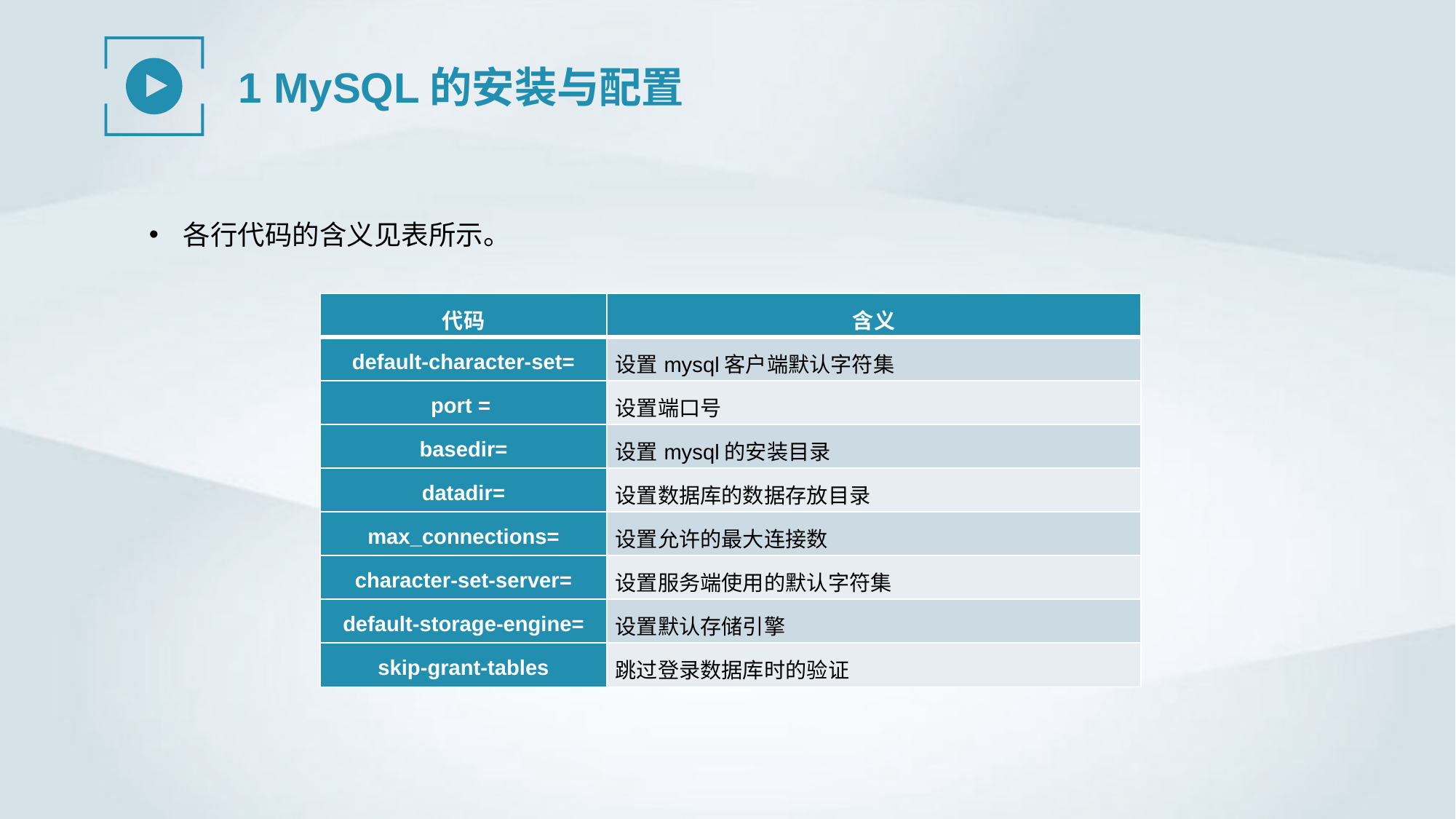

1 MySQL的安装与配置
各行代码的含义见表所示。
| 代码 | 含义 |
| --- | --- |
| default-character-set= | 设置mysql客户端默认字符集 |
| port = | 设置端口号 |
| basedir= | 设置mysql的安装目录 |
| datadir= | 设置数据库的数据存放目录 |
| max\_connections= | 设置允许的最大连接数 |
| character-set-server= | 设置服务端使用的默认字符集 |
| default-storage-engine= | 设置默认存储引擎 |
| skip-grant-tables | 跳过登录数据库时的验证 |